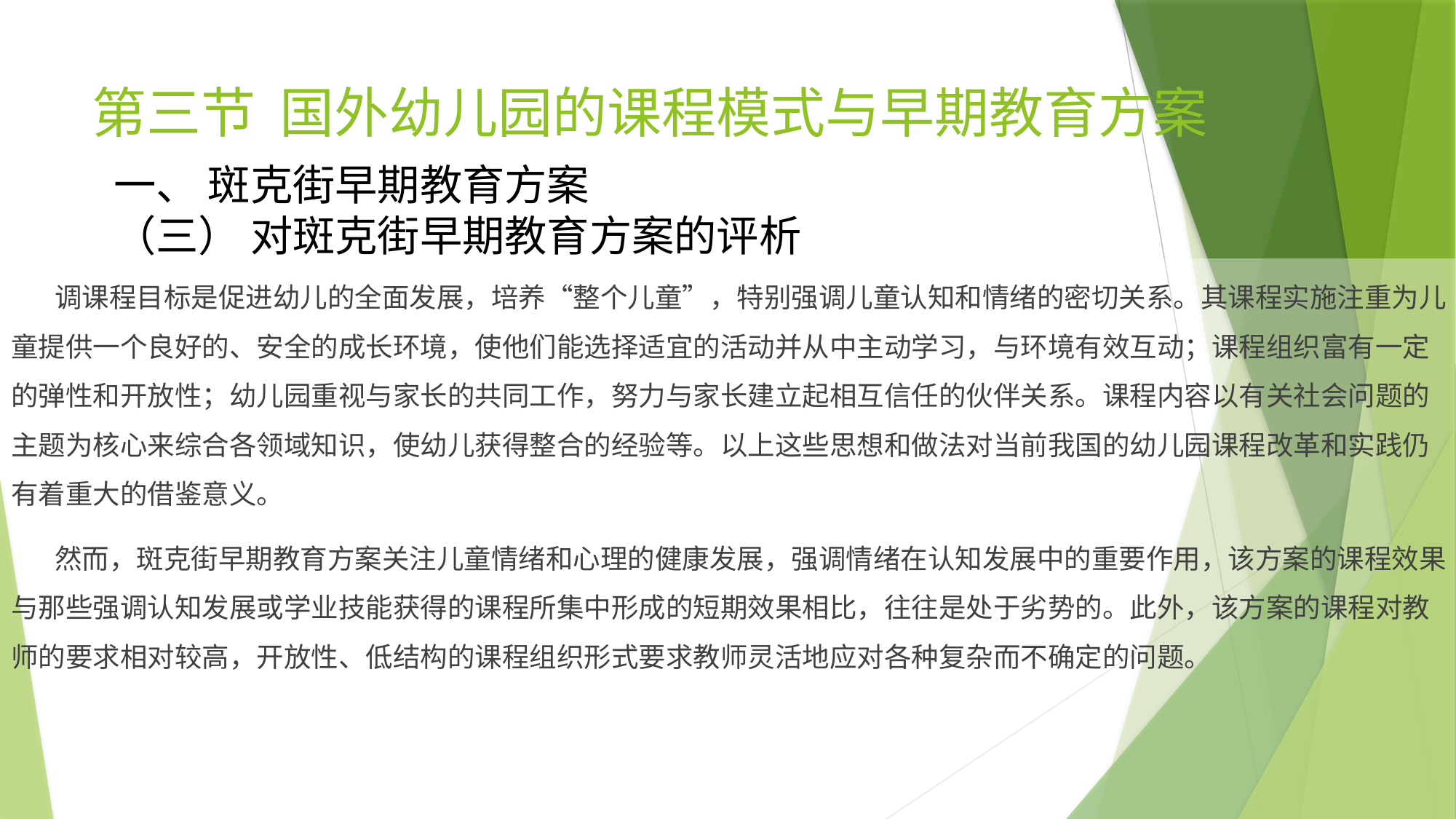

# 第三节  国外幼儿园的课程模式与早期教育方案
一、 斑克街早期教育方案
（三） 对斑克街早期教育方案的评析
      调课程目标是促进幼儿的全面发展，培养“整个儿童”，特别强调儿童认知和情绪的密切关系。其课程实施注重为儿童提供一个良好的、安全的成长环境，使他们能选择适宜的活动并从中主动学习，与环境有效互动；课程组织富有一定的弹性和开放性；幼儿园重视与家长的共同工作，努力与家长建立起相互信任的伙伴关系。课程内容以有关社会问题的主题为核心来综合各领域知识，使幼儿获得整合的经验等。以上这些思想和做法对当前我国的幼儿园课程改革和实践仍有着重大的借鉴意义。
      然而，斑克街早期教育方案关注儿童情绪和心理的健康发展，强调情绪在认知发展中的重要作用，该方案的课程效果与那些强调认知发展或学业技能获得的课程所集中形成的短期效果相比，往往是处于劣势的。此外，该方案的课程对教师的要求相对较高，开放性、低结构的课程组织形式要求教师灵活地应对各种复杂而不确定的问题。